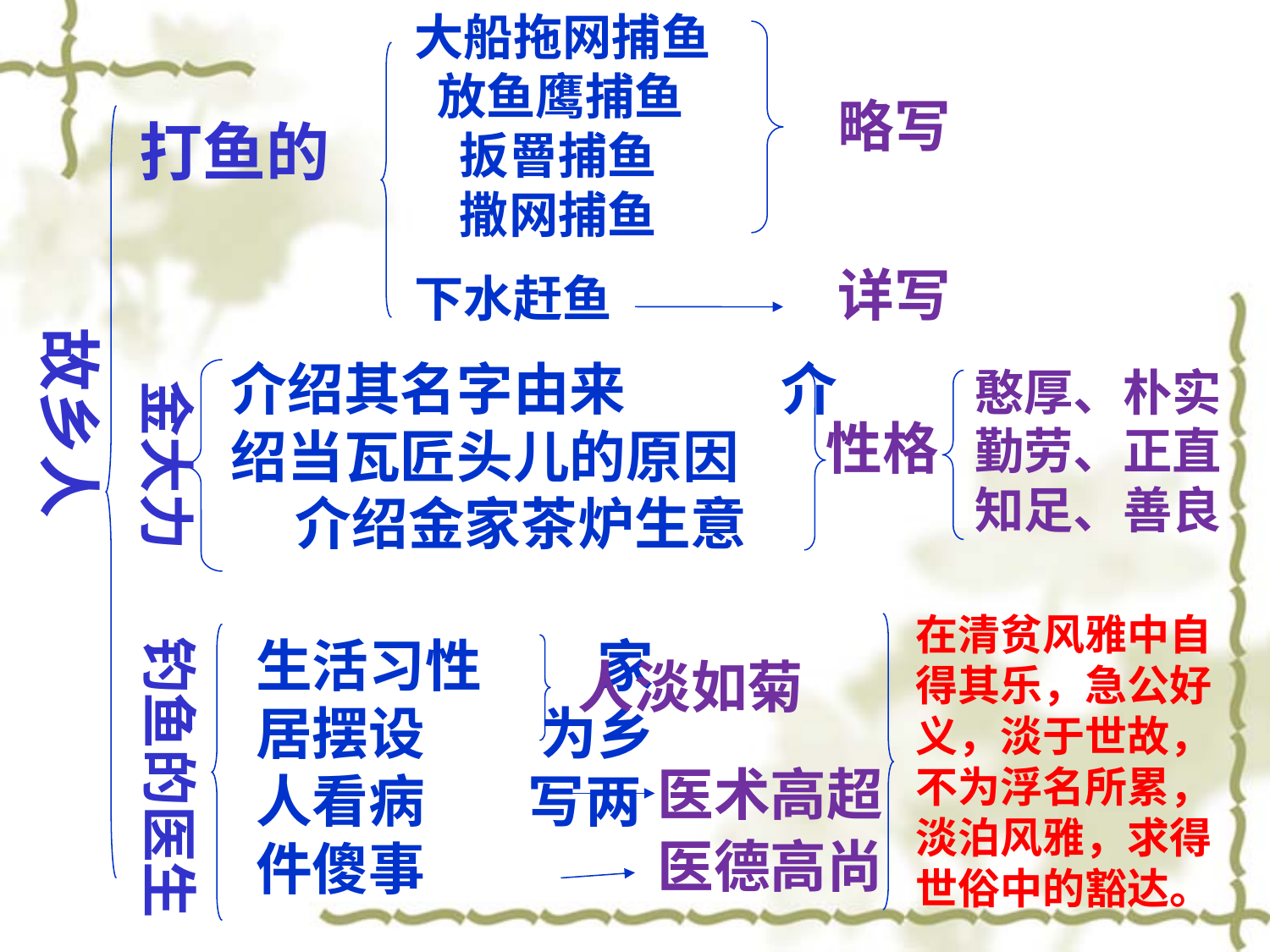

大船拖网捕鱼     放鱼鹰捕鱼         扳罾捕鱼            撒网捕鱼
下水赶鱼

略写

打鱼的
故乡人
详写

金大力
介绍其名字由来            介绍当瓦匠头儿的原因               介绍金家茶炉生意
憨厚、朴实勤劳、正直知足、善良

性格
在清贫风雅中自得其乐，急公好义，淡于世故，不为浮名所累，淡泊风雅，求得世俗中的豁达。

钓鱼的医生

生活习性         家居摆设         为乡人看病        写两件傻事

人淡如菊
医术高超

医德高尚